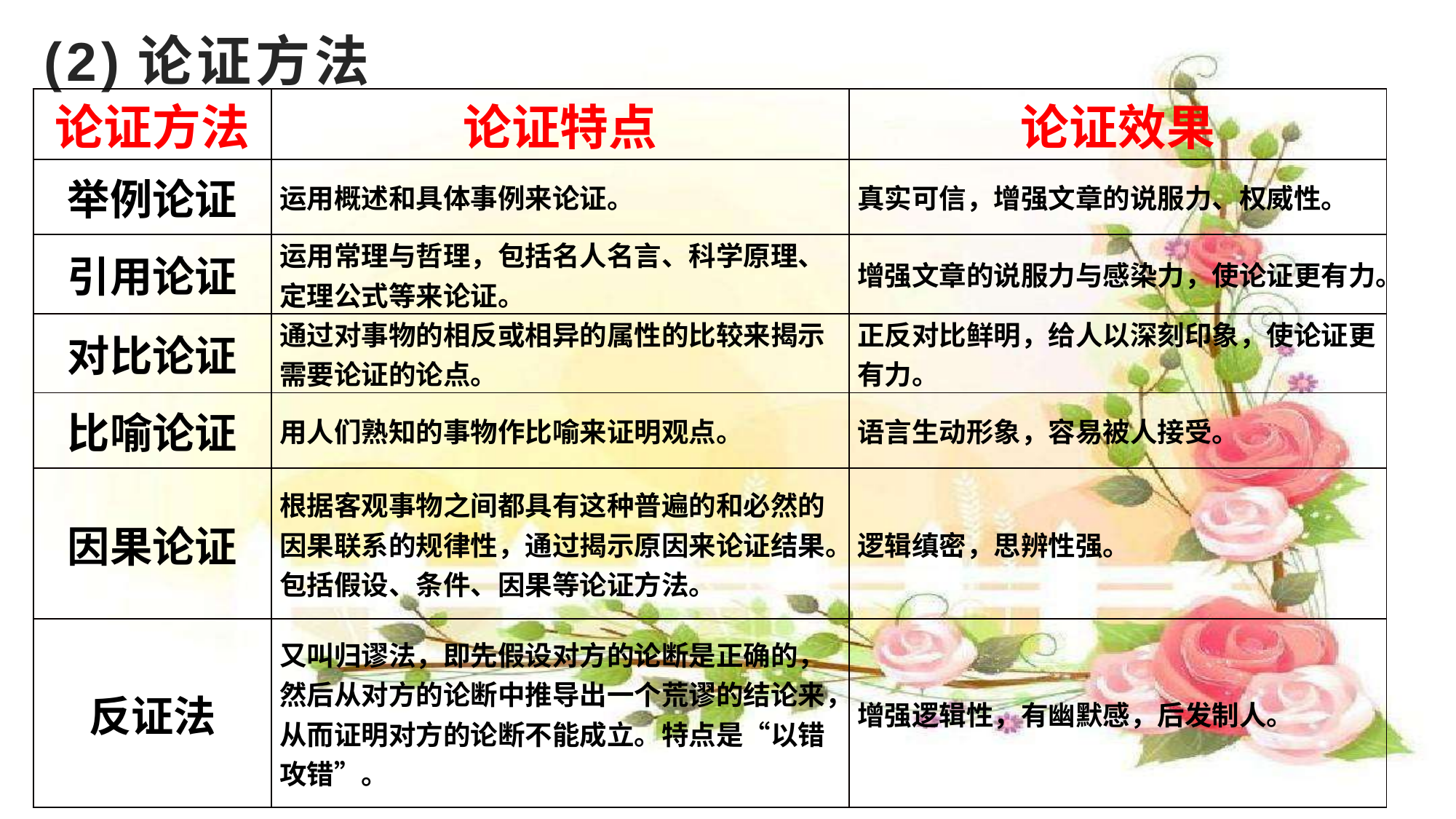

# (2)论证方法
| 论证方法 | 论证特点 | 论证效果 |
| --- | --- | --- |
| 举例论证 | 运用概述和具体事例来论证。 | 真实可信，增强文章的说服力、权威性。 |
| 引用论证 | 运用常理与哲理，包括名人名言、科学原理、定理公式等来论证。 | 增强文章的说服力与感染力，使论证更有力。 |
| 对比论证 | 通过对事物的相反或相异的属性的比较来揭示需要论证的论点。 | 正反对比鲜明，给人以深刻印象，使论证更有力。 |
| 比喻论证 | 用人们熟知的事物作比喻来证明观点。 | 语言生动形象，容易被人接受。 |
| 因果论证 | 根据客观事物之间都具有这种普遍的和必然的因果联系的规律性，通过揭示原因来论证结果。包括假设、条件、因果等论证方法。 | 逻辑缜密，思辨性强。 |
| 反证法 | 又叫归谬法，即先假设对方的论断是正确的，然后从对方的论断中推导出一个荒谬的结论来，从而证明对方的论断不能成立。特点是“以错攻错”。 | 增强逻辑性，有幽默感，后发制人。 |